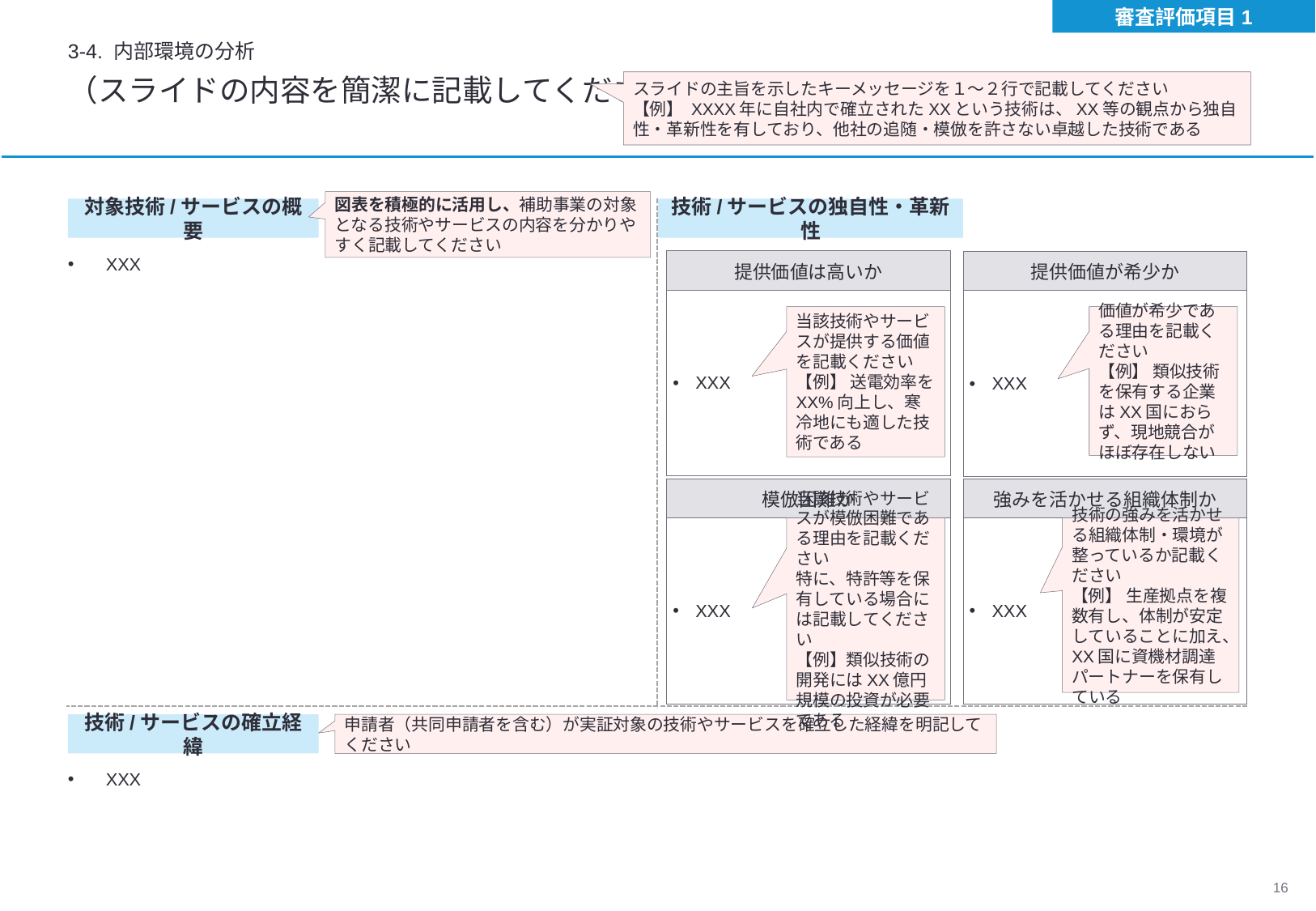

審査評価項目1
3-4. 内部環境の分析
（スライドの内容を簡潔に記載してください）
スライドの主旨を示したキーメッセージを１～２行で記載してください
【例】 XXXX年に自社内で確立されたXXという技術は、XX等の観点から独自性・革新性を有しており、他社の追随・模倣を許さない卓越した技術である
図表を積極的に活用し、補助事業の対象となる技術やサービスの内容を分かりやすく記載してください
対象技術/サービスの概要
技術/サービスの独自性・革新性
XXX
| 提供価値は高いか |
| --- |
| XXX |
| 提供価値が希少か |
| --- |
| XXX |
当該技術やサービスが提供する価値を記載ください
【例】 送電効率をXX%向上し、寒冷地にも適した技術である
価値が希少である理由を記載ください
【例】 類似技術を保有する企業はXX国におらず、現地競合がほぼ存在しない
| 模倣困難か |
| --- |
| XXX |
| 強みを活かせる組織体制か |
| --- |
| XXX |
当該技術やサービスが模倣困難である理由を記載ください
特に、特許等を保有している場合には記載してください
【例】類似技術の開発にはXX億円規模の投資が必要である
技術の強みを活かせる組織体制・環境が整っているか記載ください
【例】 生産拠点を複数有し、体制が安定していることに加え、XX国に資機材調達パートナーを保有している
技術/サービスの確立経緯
申請者（共同申請者を含む）が実証対象の技術やサービスを確立した経緯を明記してください
XXX